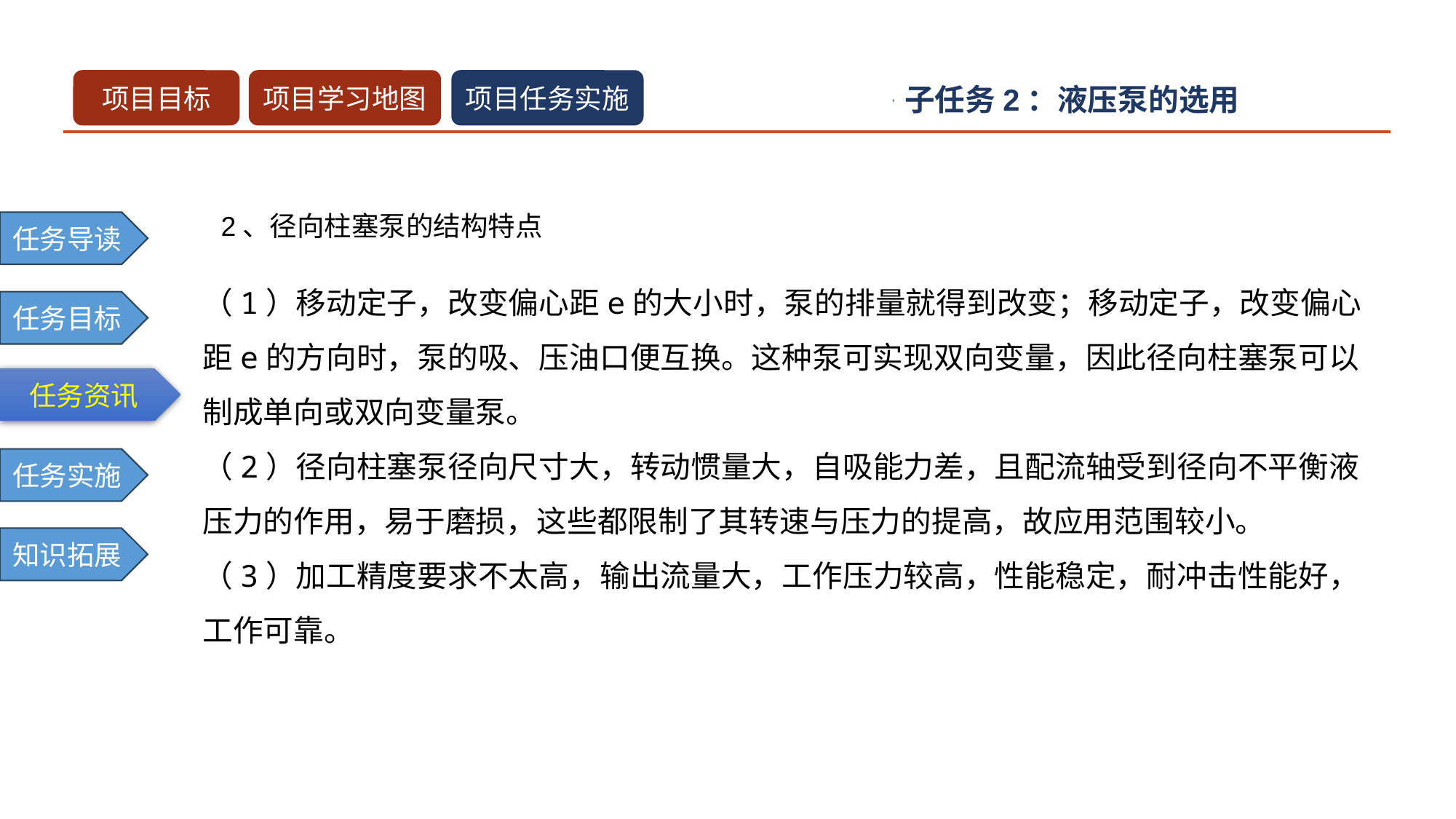

子任务2：液压泵的选用
2、径向柱塞泵的结构特点
（1）移动定子，改变偏心距e的大小时，泵的排量就得到改变；移动定子，改变偏心距e的方向时，泵的吸、压油口便互换。这种泵可实现双向变量，因此径向柱塞泵可以制成单向或双向变量泵。
（2）径向柱塞泵径向尺寸大，转动惯量大，自吸能力差，且配流轴受到径向不平衡液压力的作用，易于磨损，这些都限制了其转速与压力的提高，故应用范围较小。
（3）加工精度要求不太高，输出流量大，工作压力较高，性能稳定，耐冲击性能好，工作可靠。